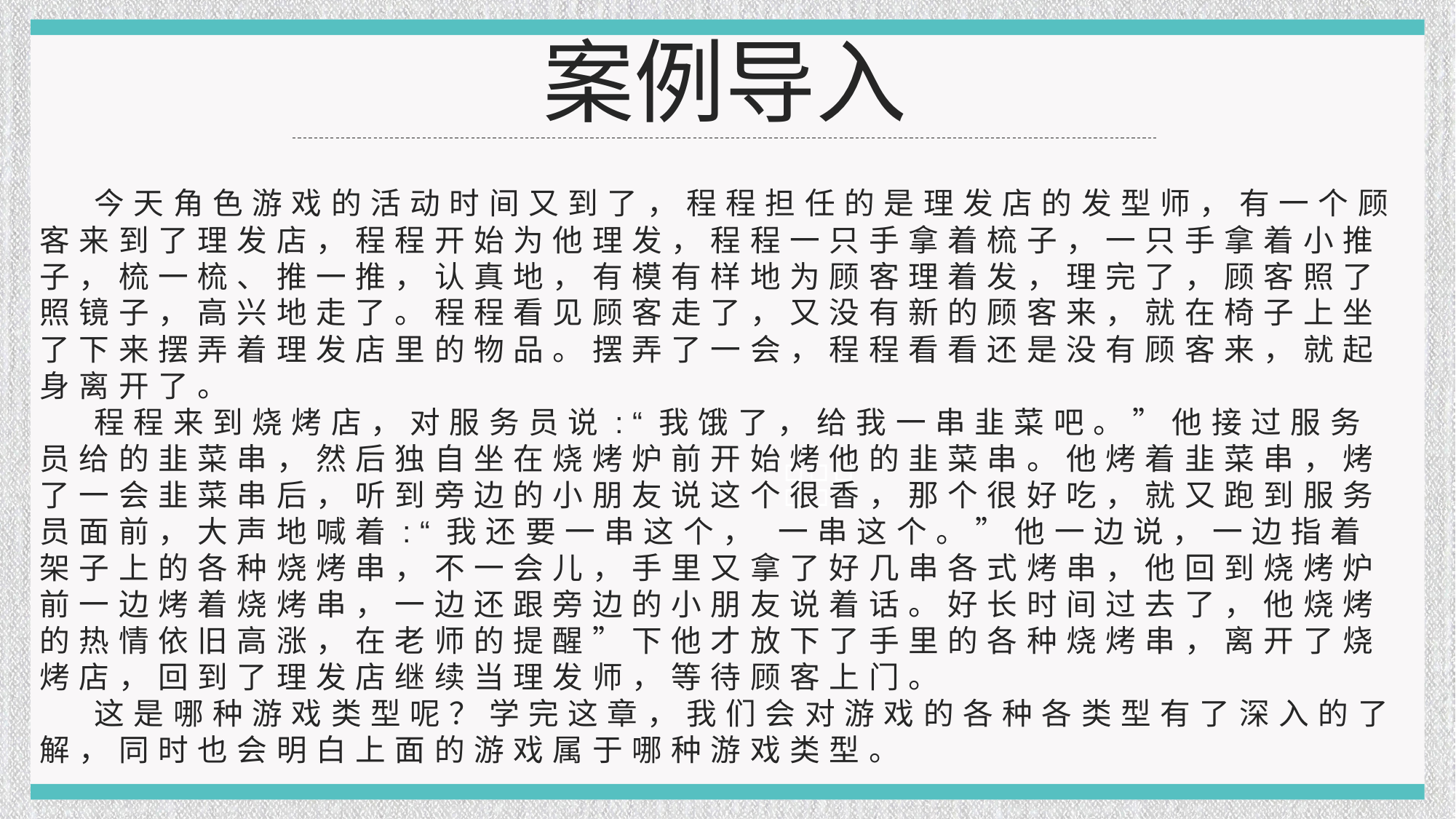

案例导入
今天角色游戏的活动时间又到了，程程担任的是理发店的发型师，有一个顾客来到了理发店，程程开始为他理发，程程一只手拿着梳子，一只手拿着小推子，梳一梳、推一推，认真地，有模有样地为顾客理着发，理完了，顾客照了照镜子，高兴地走了。程程看见顾客走了，又没有新的顾客来，就在椅子上坐了下来摆弄着理发店里的物品。摆弄了一会，程程看看还是没有顾客来，就起身离开了。
程程来到烧烤店，对服务员说:“我饿了，给我一串韭菜吧。”他接过服务员给的韭菜串，然后独自坐在烧烤炉前开始烤他的韭菜串。他烤着韭菜串，烤了一会韭菜串后，听到旁边的小朋友说这个很香，那个很好吃，就又跑到服务员面前，大声地喊着:“我还要一串这个， 一串这个。”他一边说，一边指着架子上的各种烧烤串，不一会儿，手里又拿了好几串各式烤串，他回到烧烤炉前一边烤着烧烤串，一边还跟旁边的小朋友说着话。好长时间过去了，他烧烤的热情依旧高涨，在老师的提醒”下他才放下了手里的各种烧烤串，离开了烧烤店，回到了理发店继续当理发师，等待顾客上门。
这是哪种游戏类型呢？学完这章，我们会对游戏的各种各类型有了深入的了解，同时也会明白上面的游戏属于哪种游戏类型。